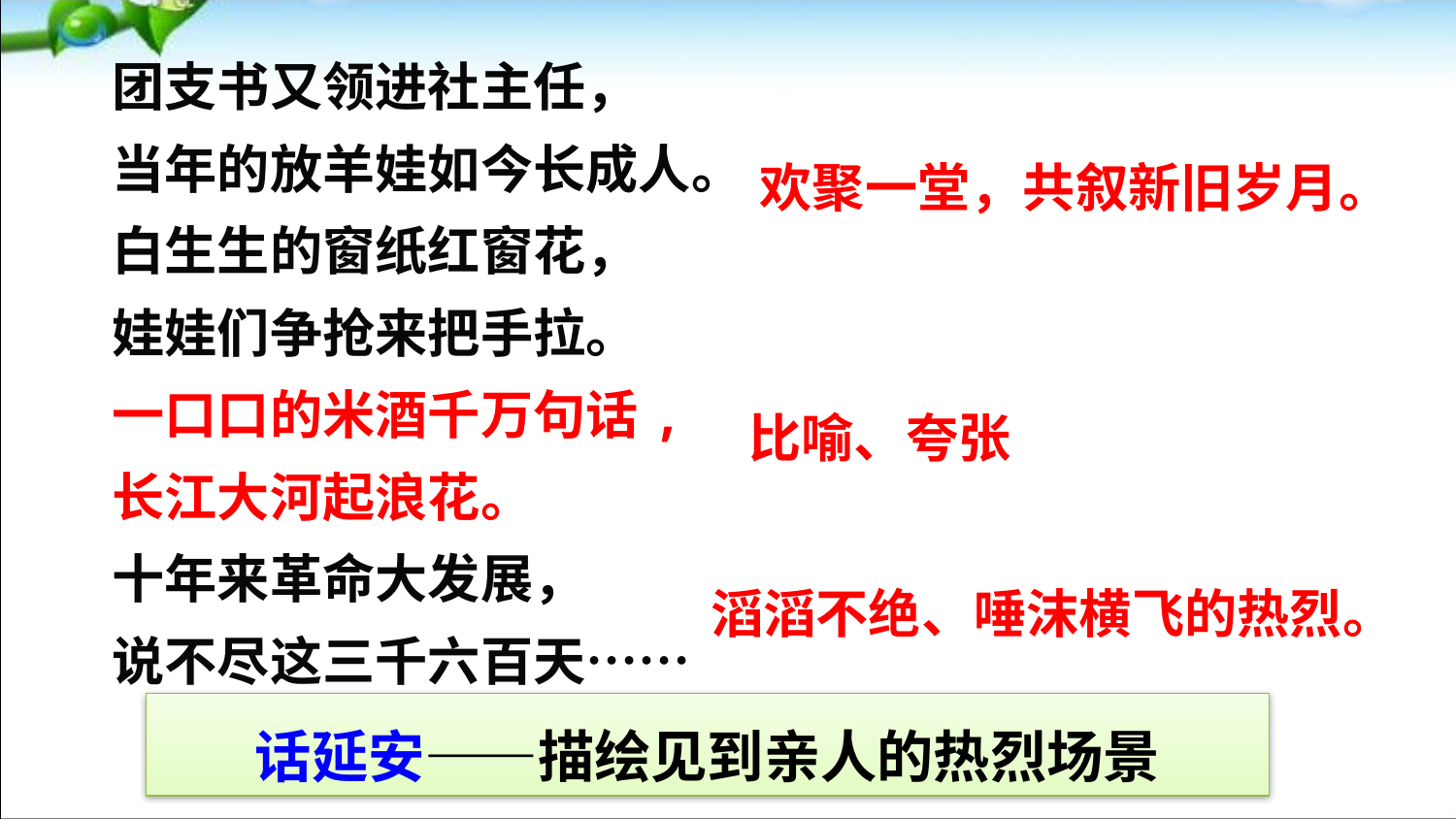

团支书又领进社主任，
当年的放羊娃如今长成人。
白生生的窗纸红窗花，
娃娃们争抢来把手拉。
一口口的米酒千万句话,
长江大河起浪花。
十年来革命大发展，
说不尽这三千六百天……
欢聚一堂，共叙新旧岁月。
比喻、夸张
滔滔不绝、唾沫横飞的热烈。
话延安——描绘见到亲人的热烈场景